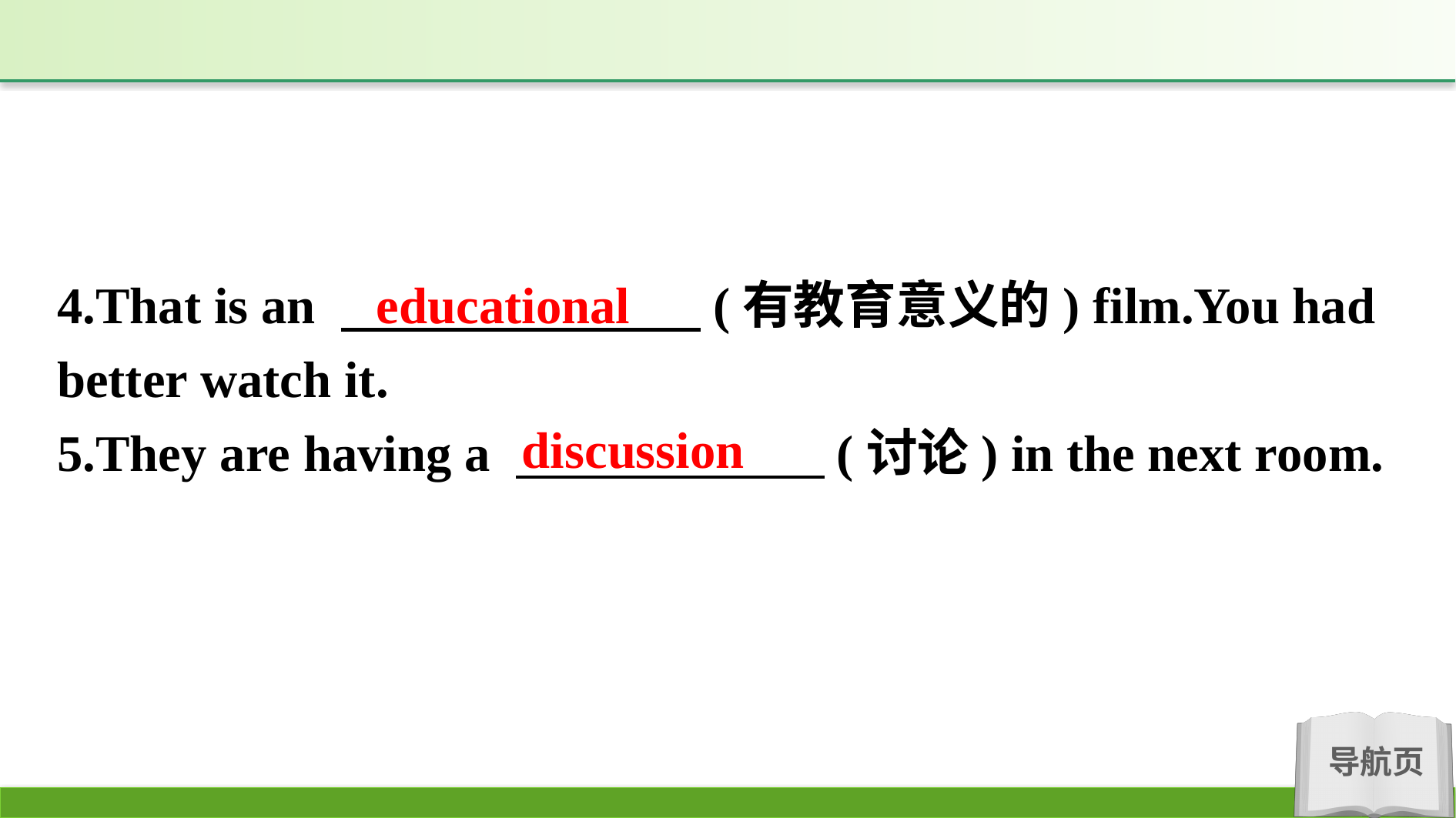

4.That is an 　　　　　　　(有教育意义的) film.You had better watch it.
5.They are having a 　　　　　　(讨论) in the next room.
educational
discussion